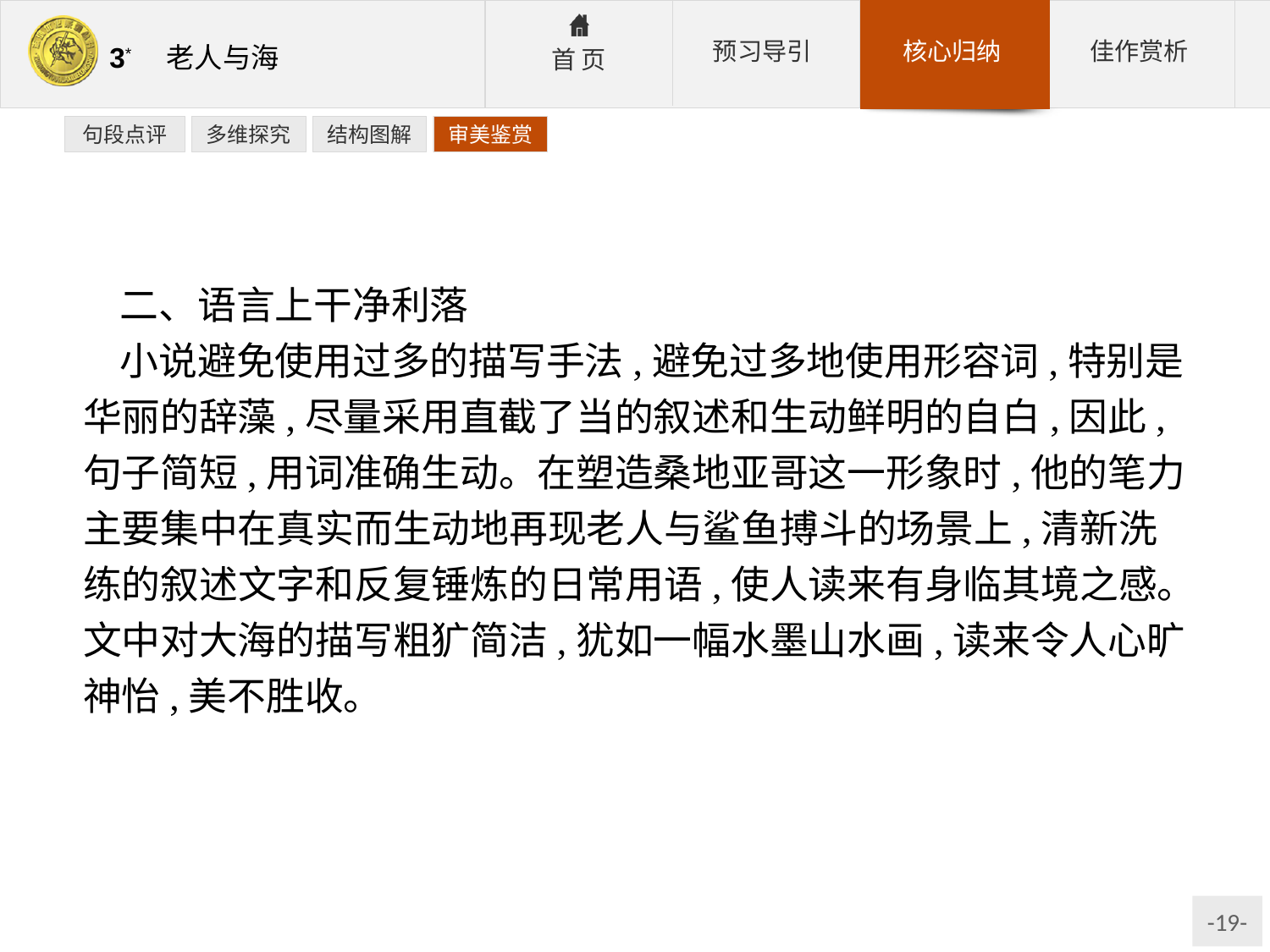

句段点评
多维探究
结构图解
审美鉴赏
二、语言上干净利落
小说避免使用过多的描写手法,避免过多地使用形容词,特别是华丽的辞藻,尽量采用直截了当的叙述和生动鲜明的自白,因此,句子简短,用词准确生动。在塑造桑地亚哥这一形象时,他的笔力主要集中在真实而生动地再现老人与鲨鱼搏斗的场景上,清新洗练的叙述文字和反复锤炼的日常用语,使人读来有身临其境之感。文中对大海的描写粗犷简洁,犹如一幅水墨山水画,读来令人心旷神怡,美不胜收。